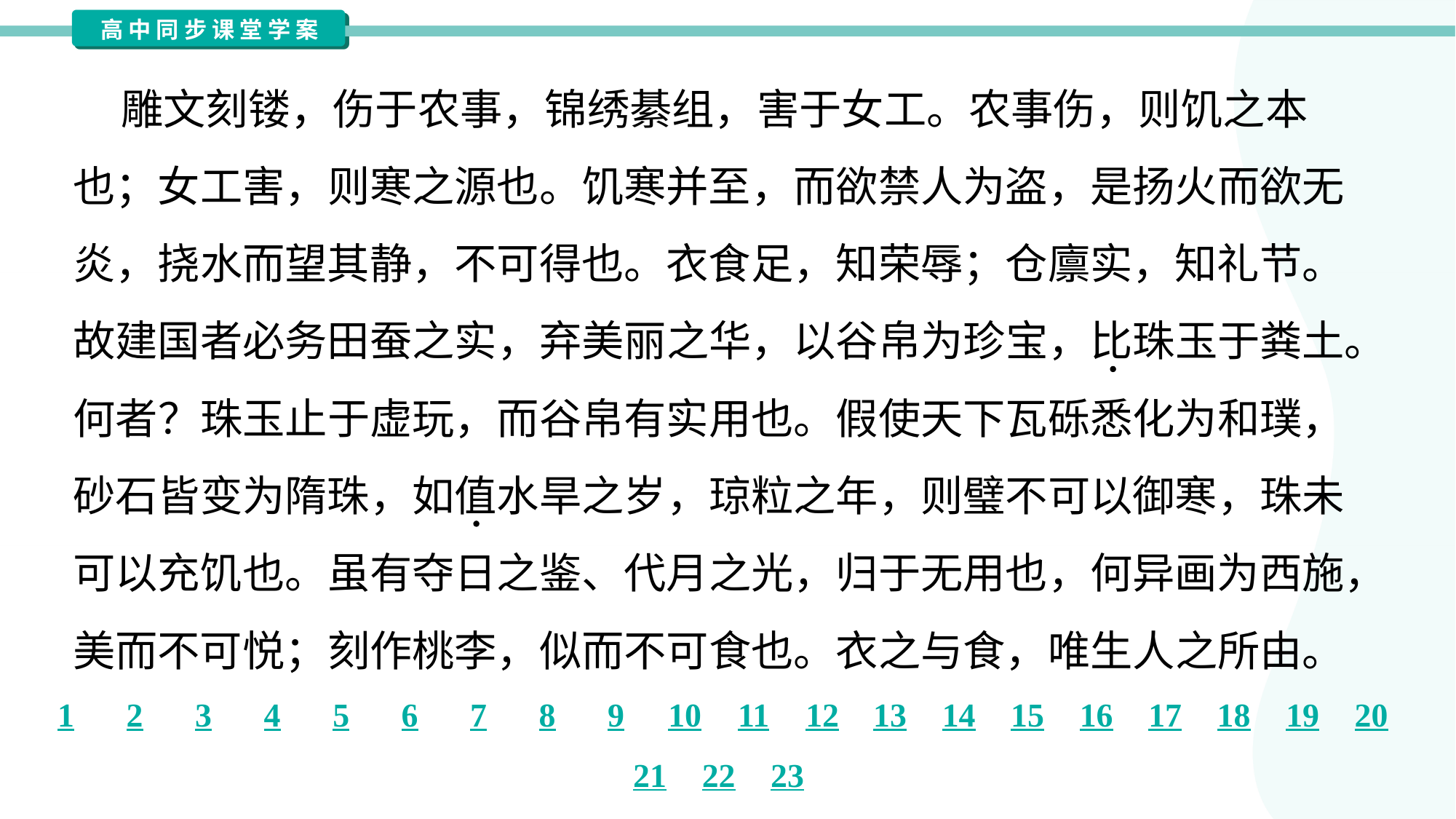

雕文刻镂，伤于农事，锦绣綦组，害于女工。农事伤，则饥之本
也；女工害，则寒之源也。饥寒并至，而欲禁人为盗，是扬火而欲无
炎，挠水而望其静，不可得也。衣食足，知荣辱；仓廪实，知礼节。
故建国者必务田蚕之实，弃美丽之华，以谷帛为珍宝，比珠玉于粪土。
何者？珠玉止于虚玩，而谷帛有实用也。假使天下瓦砾悉化为和璞，
砂石皆变为隋珠，如值水旱之岁，琼粒之年，则璧不可以御寒，珠未
可以充饥也。虽有夺日之鉴、代月之光，归于无用也，何异画为西施，
美而不可悦；刻作桃李，似而不可食也。衣之与食，唯生人之所由。